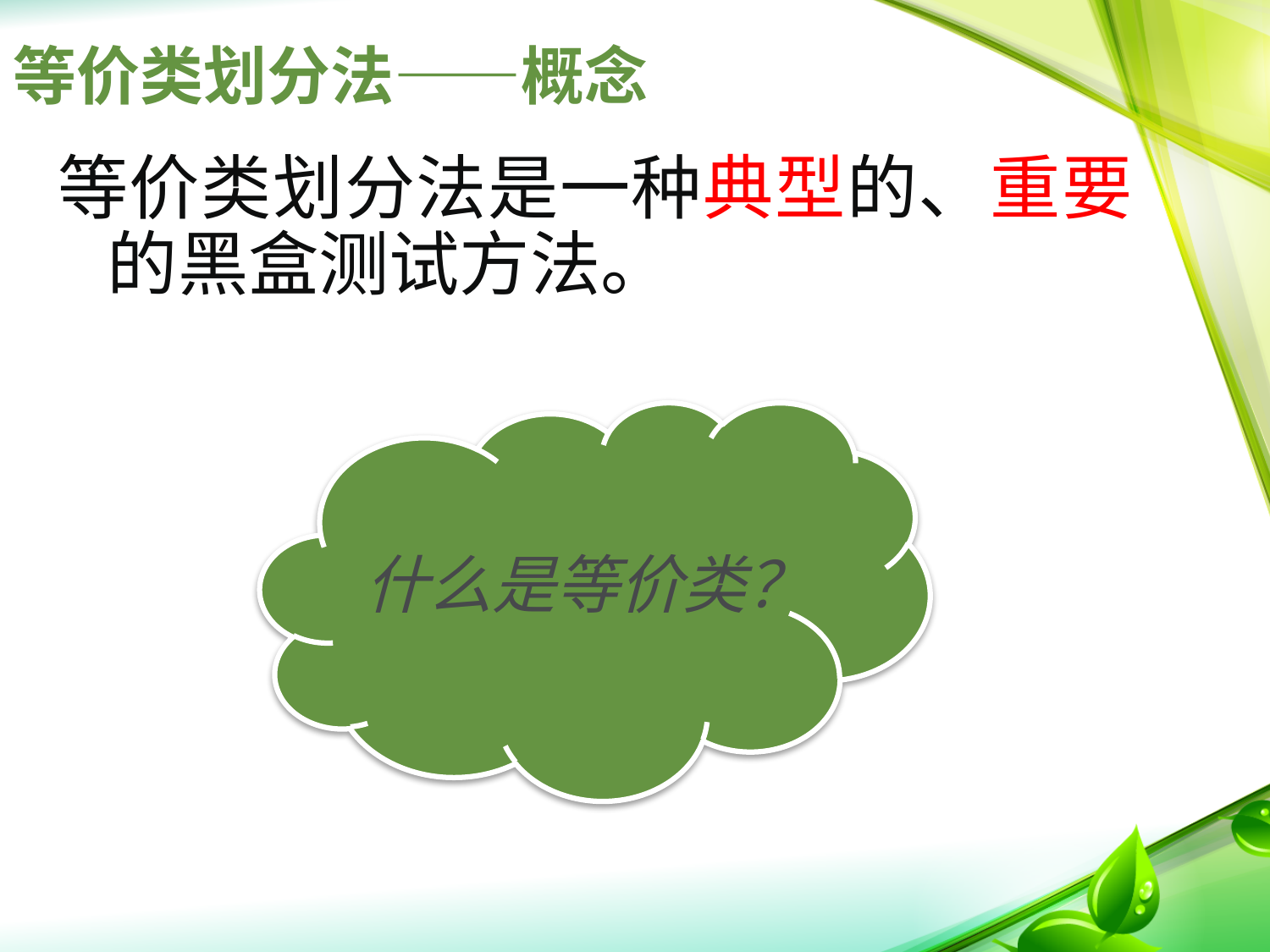

# 等价类划分法——概念
等价类划分法是一种典型的、重要的黑盒测试方法。

什么是等价类？